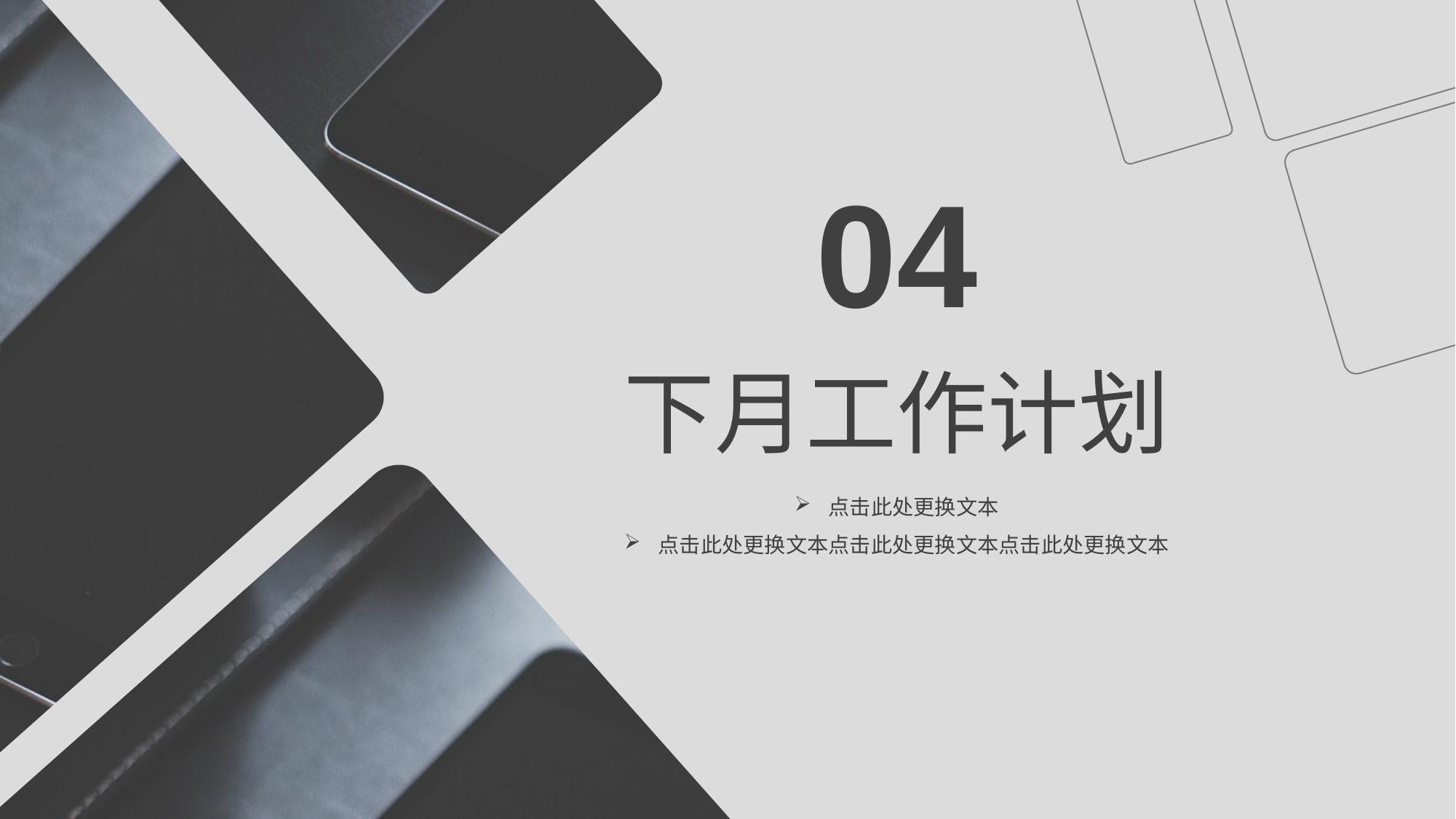

04
下月工作计划
点击此处更换文本
点击此处更换文本点击此处更换文本点击此处更换文本